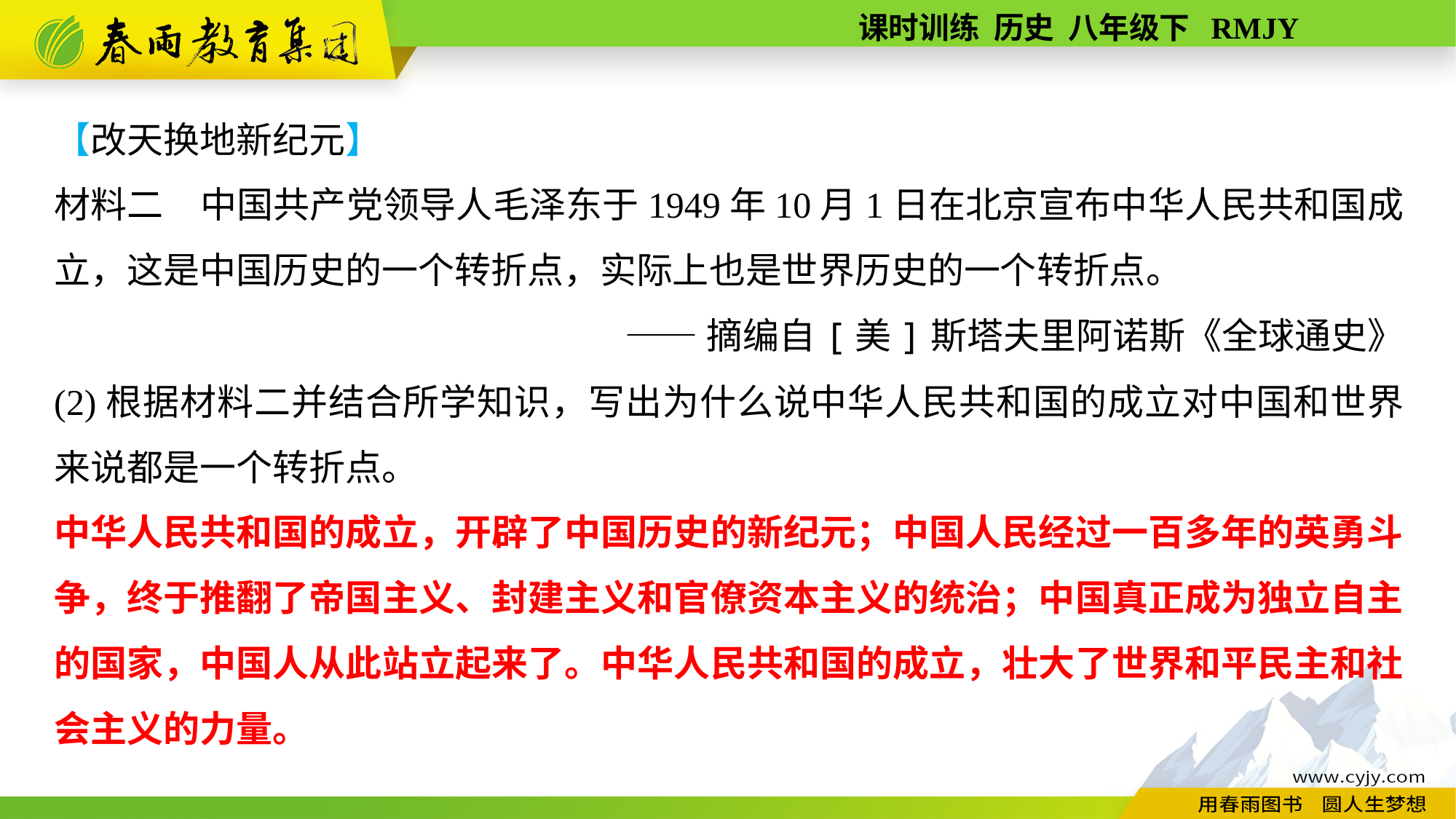

【改天换地新纪元】
材料二　中国共产党领导人毛泽东于1949年10月1日在北京宣布中华人民共和国成立，这是中国历史的一个转折点，实际上也是世界历史的一个转折点。
——摘编自[美]斯塔夫里阿诺斯《全球通史》
(2)根据材料二并结合所学知识，写出为什么说中华人民共和国的成立对中国和世界来说都是一个转折点。
中华人民共和国的成立，开辟了中国历史的新纪元；中国人民经过一百多年的英勇斗争，终于推翻了帝国主义、封建主义和官僚资本主义的统治；中国真正成为独立自主的国家，中国人从此站立起来了。中华人民共和国的成立，壮大了世界和平民主和社会主义的力量。